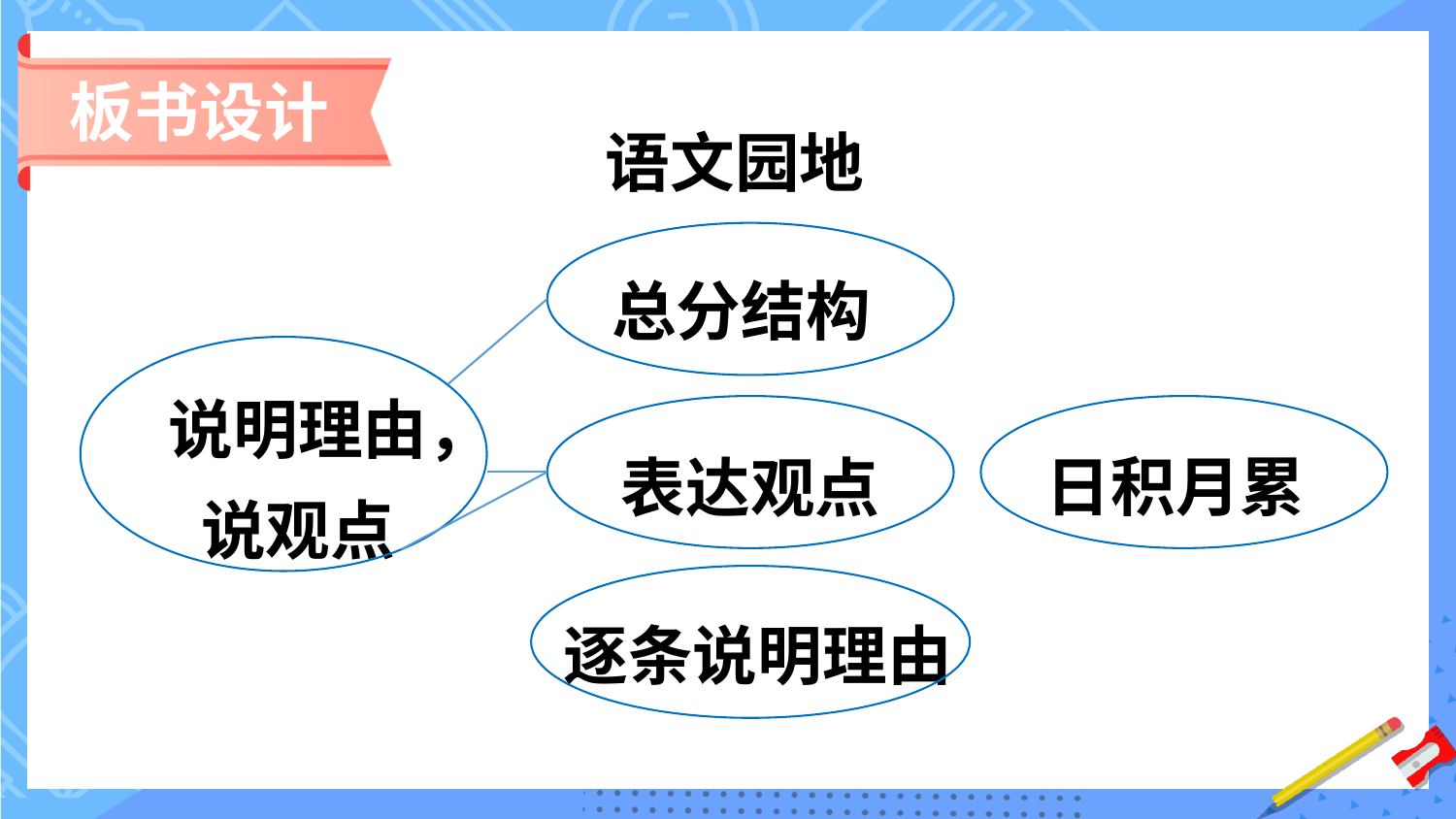

板书设计
语文园地

总分结构

说明理由，说观点

表达观点

日积月累

逐条说明理由